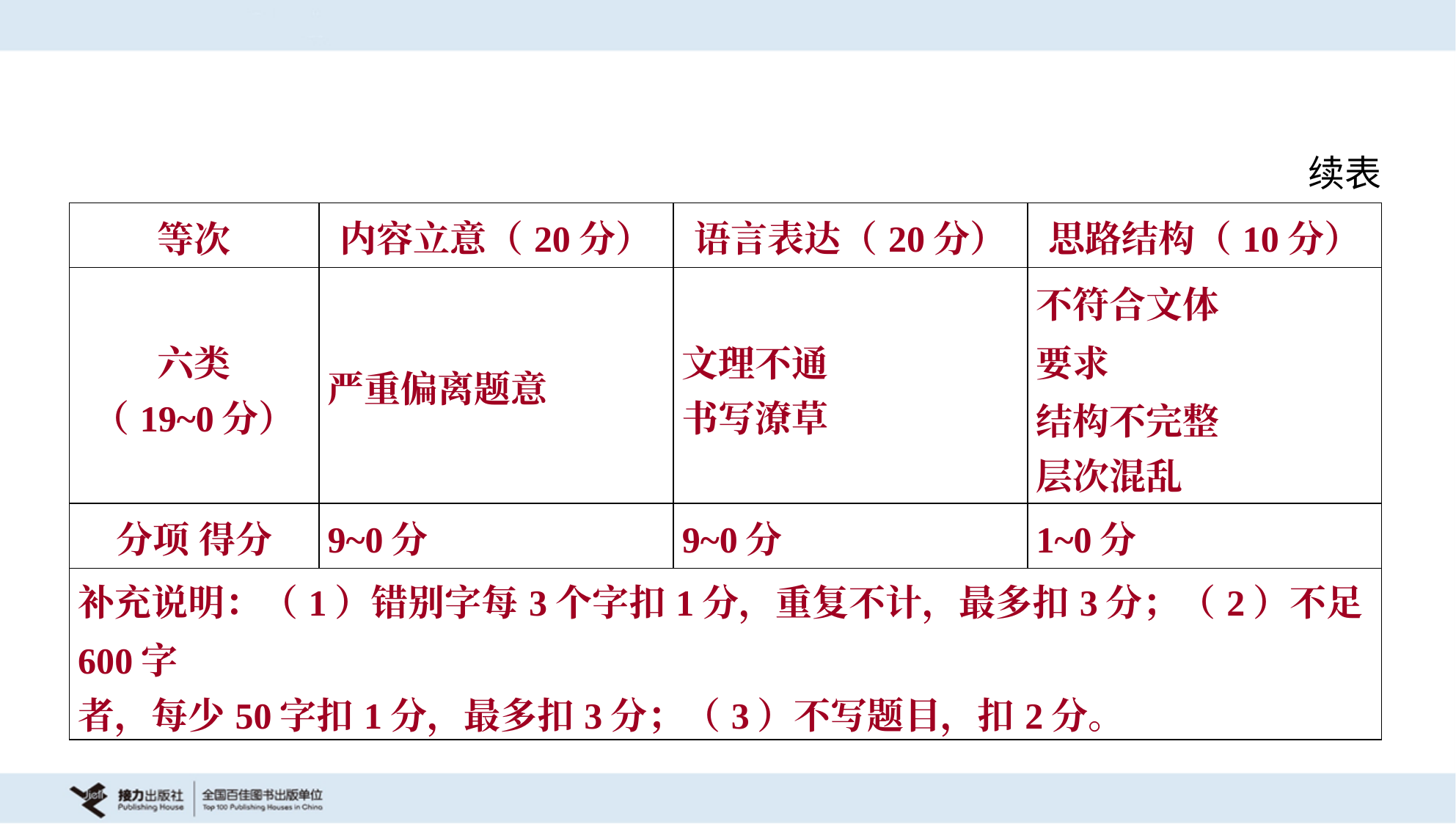

续表
| 等次 | 内容立意（20分） | 语言表达（20分） | 思路结构（10分） |
| --- | --- | --- | --- |
| 六类 （19~0分） | 严重偏离题意 | 文理不通 书写潦草 | 不符合文体 要求 结构不完整 层次混乱 |
| 分项 得分 | 9~0分 | 9~0分 | 1~0分 |
| 补充说明：（1）错别字每3个字扣1分，重复不计，最多扣3分；（2）不足600字 者，每少50字扣1分，最多扣3分；（3）不写题目，扣2分。 |  |  |  |